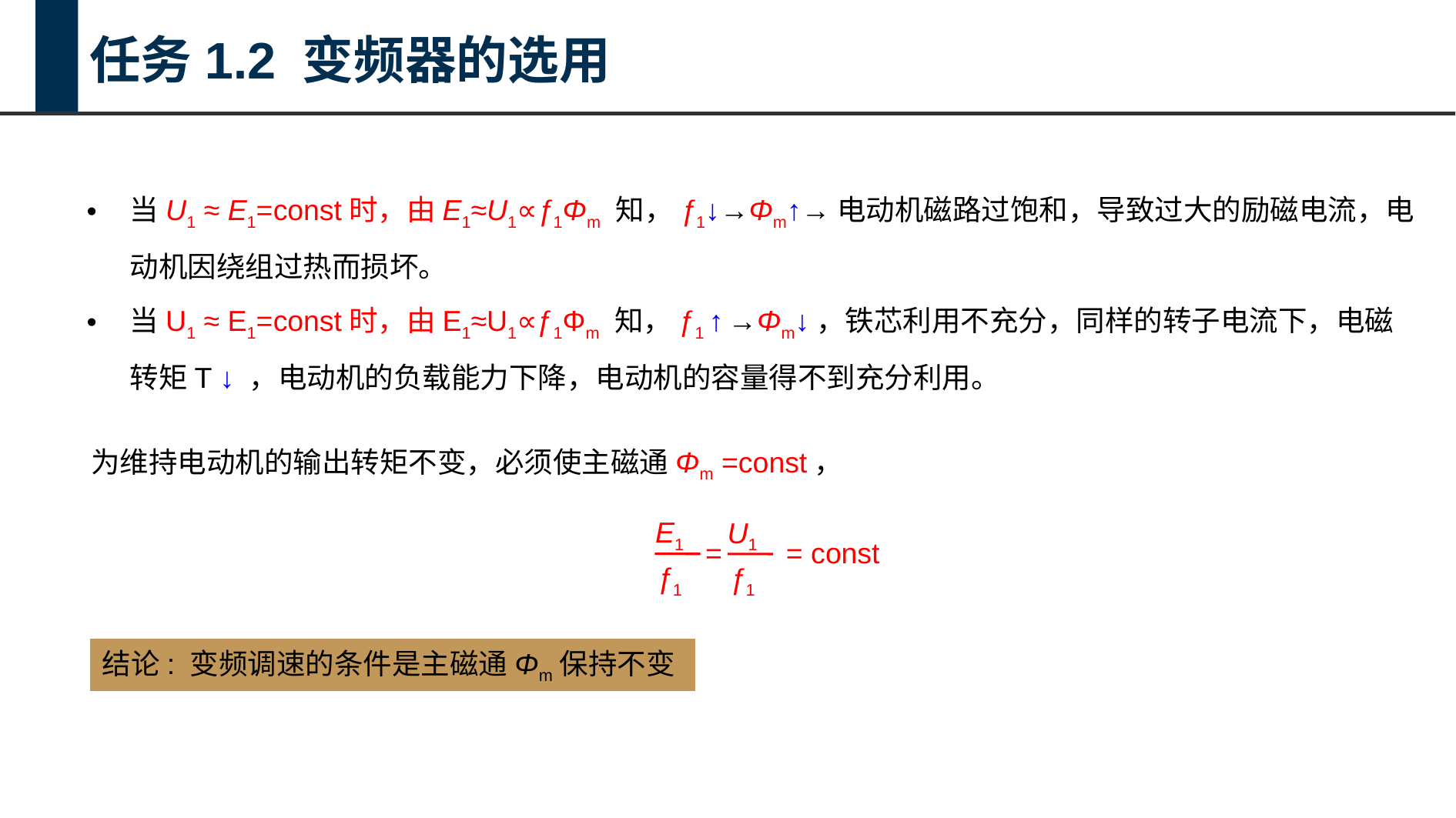

任务1.2 变频器的选用
当U1 ≈ E1=const时，由E1≈U1∝ƒ1Φm 知，ƒ1↓→Φm↑→电动机磁路过饱和，导致过大的励磁电流，电动机因绕组过热而损坏。
当U1 ≈ E1=const时，由E1≈U1∝ƒ1Φm 知，ƒ1 ↑ →Φm↓，铁芯利用不充分，同样的转子电流下，电磁转矩T ↓ ，电动机的负载能力下降，电动机的容量得不到充分利用。

为维持电动机的输出转矩不变，必须使主磁通Φm =const，
E1

ƒ1
U1

ƒ1
=
= const
结论: 变频调速的条件是主磁通Φm保持不变